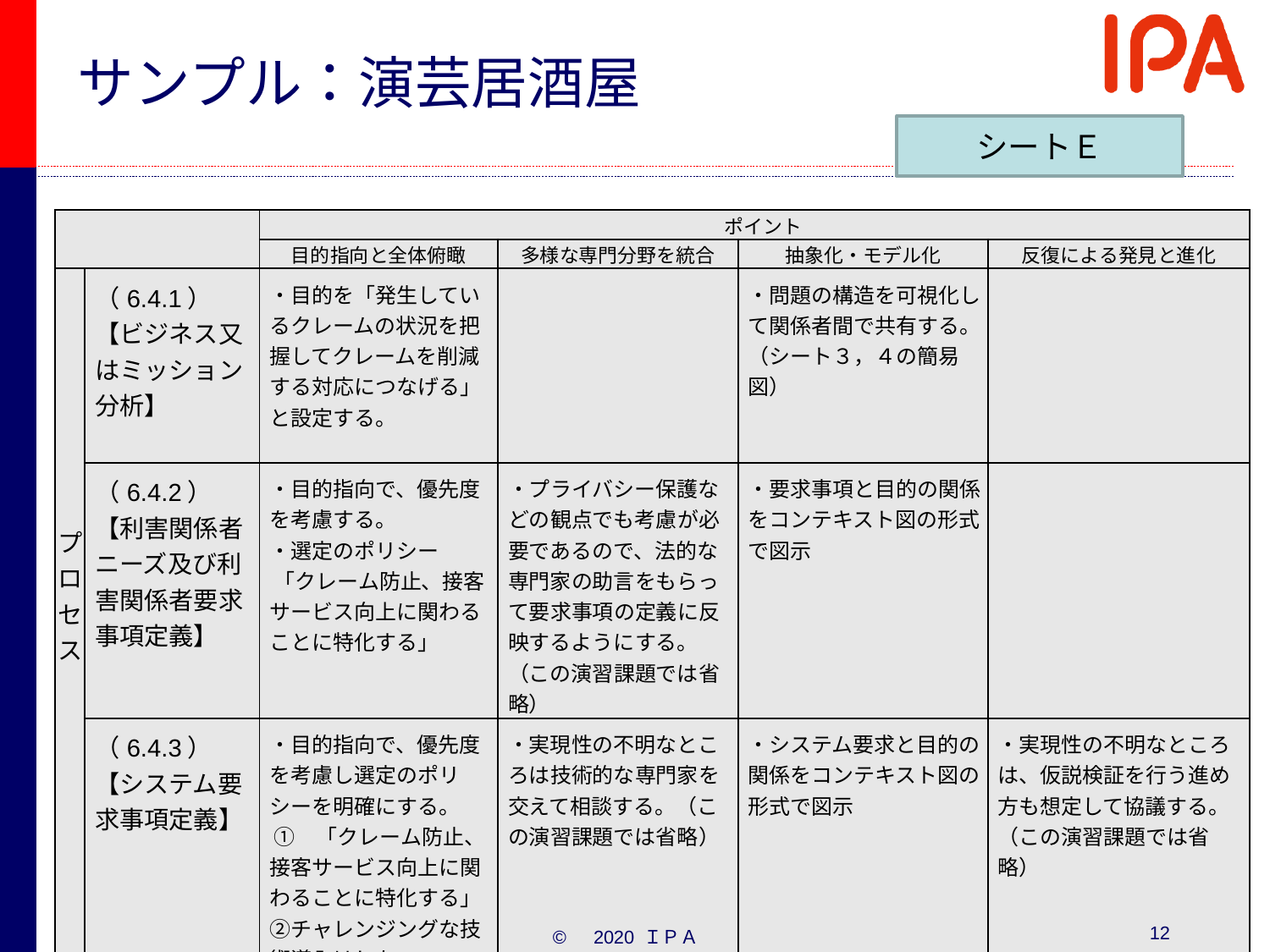

# サンプル：演芸居酒屋
シートＥ
|  |  | ポイント |  |  |  |
| --- | --- | --- | --- | --- | --- |
|  |  | 目的指向と全体俯瞰 | 多様な専門分野を統合 | 抽象化・モデル化 | 反復による発見と進化 |
| プロセス | （6.4.1）【ビジネス又はミッション分析】 | ・目的を「発生しているクレームの状況を把握してクレームを削減する対応につなげる」と設定する。 |  | ・問題の構造を可視化して関係者間で共有する。（シート３，４の簡易図） |  |
|  | （6.4.2）【利害関係者ニーズ及び利害関係者要求事項定義】 | ・目的指向で、優先度を考慮する。　　 ・選定のポリシー 「クレーム防止、接客サービス向上に関わることに特化する」 | ・プライバシー保護などの観点でも考慮が必要であるので、法的な専門家の助言をもらって要求事項の定義に反映するようにする。（この演習課題では省略） | ・要求事項と目的の関係をコンテキスト図の形式で図示 |  |
|  | （6.4.3）【システム要求事項定義】 | ・目的指向で、優先度を考慮し選定のポリシーを明確にする。 ①　「クレーム防止、接客サービス向上に関わることに特化する」 ②チャレンジングな技術導入はしない。 | ・実現性の不明なところは技術的な専門家を交えて相談する。（この演習課題では省略） | ・システム要求と目的の関係をコンテキスト図の形式で図示 | ・実現性の不明なところは、仮説検証を行う進め方も想定して協議する。（この演習課題では省略） |
12
©　2020 ＩＰＡ